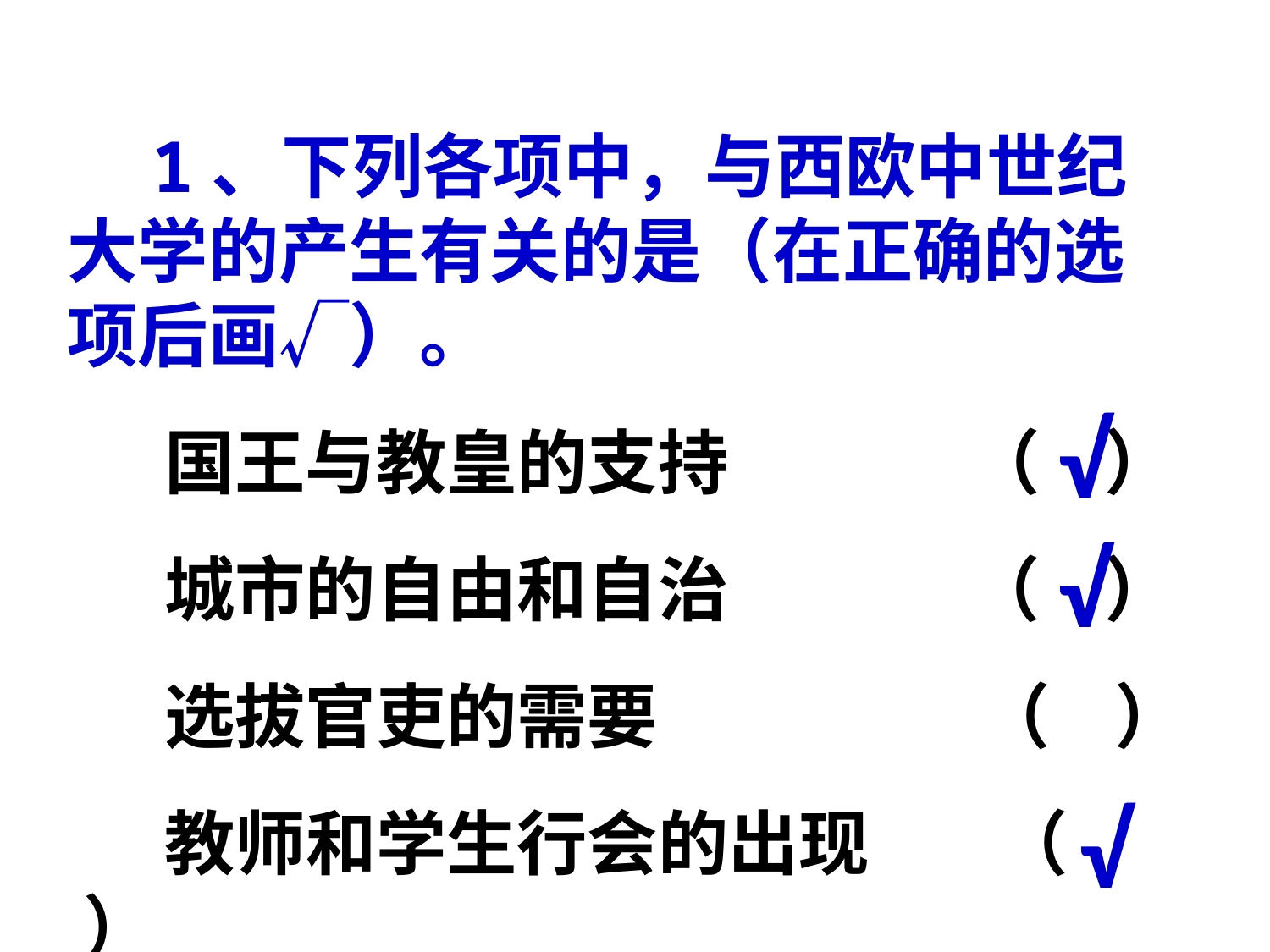

1、下列各项中，与西欧中世纪大学的产生有关的是（在正确的选项后画√）。
     国王与教皇的支持               （    ）
     城市的自由和自治               （    ）
     选拔官吏的需要                    （    ）
     教师和学生行会的出现        （    ）
√
√
√